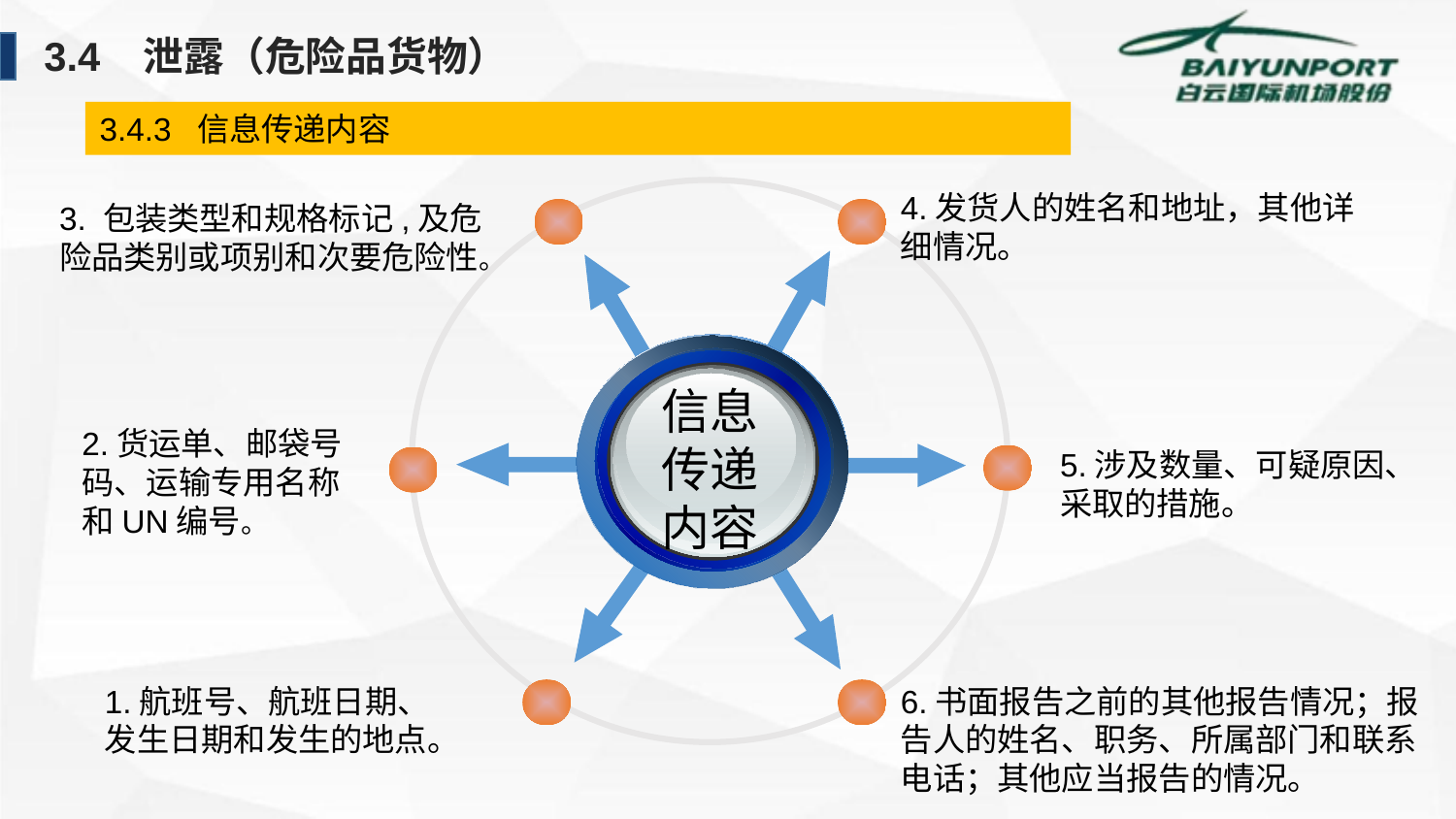

3.4   泄露（危险品货物）

3.4.3  信息传递内容

4.发货人的姓名和地址，其他详细情况。

3. 包装类型和规格标记,及危险品类别或项别和次要危险性。

信息
传递
内容
2.货运单、邮袋号码、运输专用名称和UN编号。
5.涉及数量、可疑原因、采取的措施。

1.航班号、航班日期、发生日期和发生的地点。
6.书面报告之前的其他报告情况；报告人的姓名、职务、所属部门和联系电话；其他应当报告的情况。